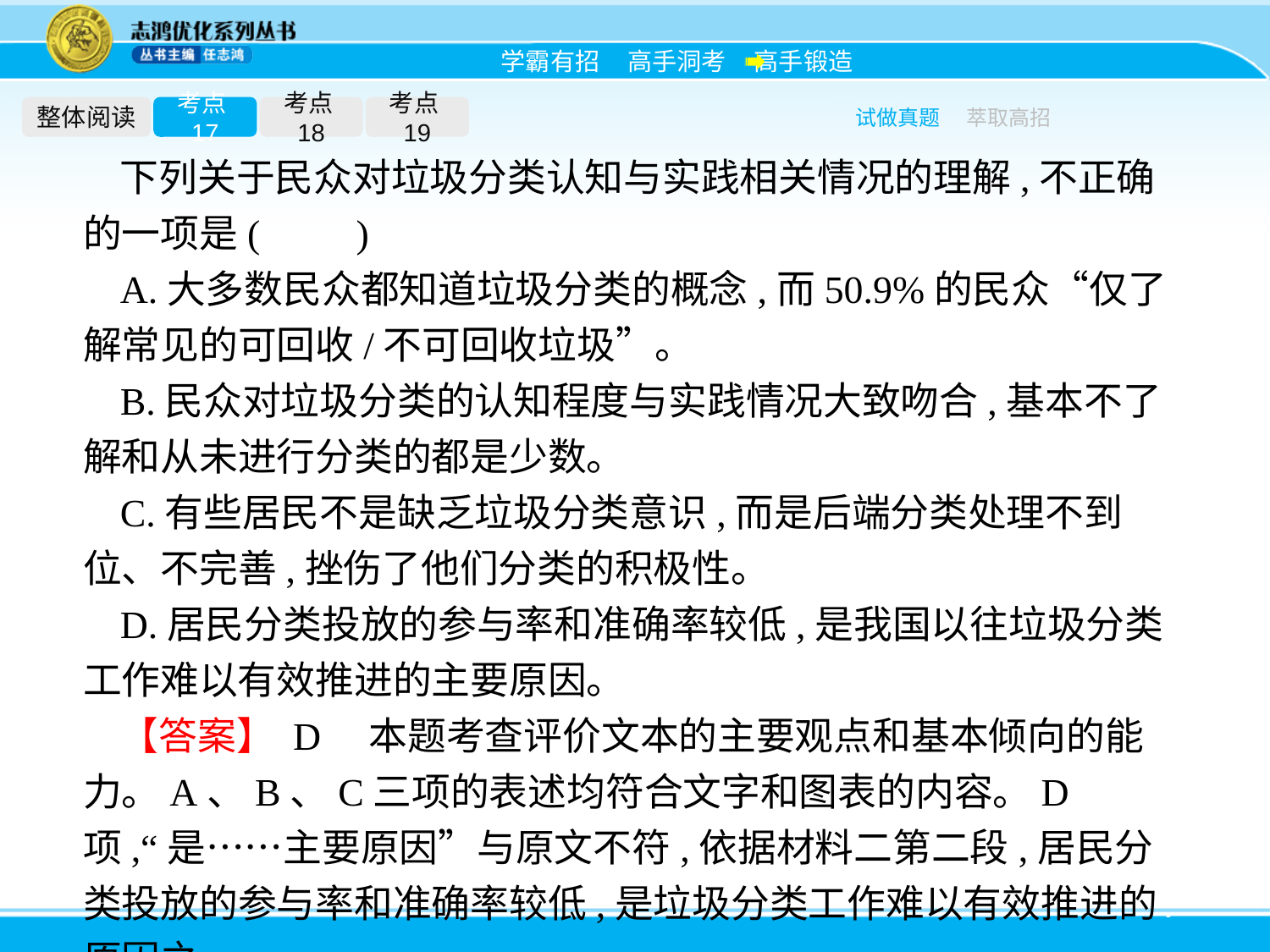

整体阅读
考点17
考点18
考点19
试做真题
萃取高招
下列关于民众对垃圾分类认知与实践相关情况的理解,不正确的一项是(　　)
A.大多数民众都知道垃圾分类的概念,而50.9%的民众“仅了解常见的可回收/不可回收垃圾”。
B.民众对垃圾分类的认知程度与实践情况大致吻合,基本不了解和从未进行分类的都是少数。
C.有些居民不是缺乏垃圾分类意识,而是后端分类处理不到位、不完善,挫伤了他们分类的积极性。
D.居民分类投放的参与率和准确率较低,是我国以往垃圾分类工作难以有效推进的主要原因。
【答案】 D　本题考查评价文本的主要观点和基本倾向的能力。A、B、C三项的表述均符合文字和图表的内容。D项,“是……主要原因”与原文不符,依据材料二第二段,居民分类投放的参与率和准确率较低,是垃圾分类工作难以有效推进的原因之一。